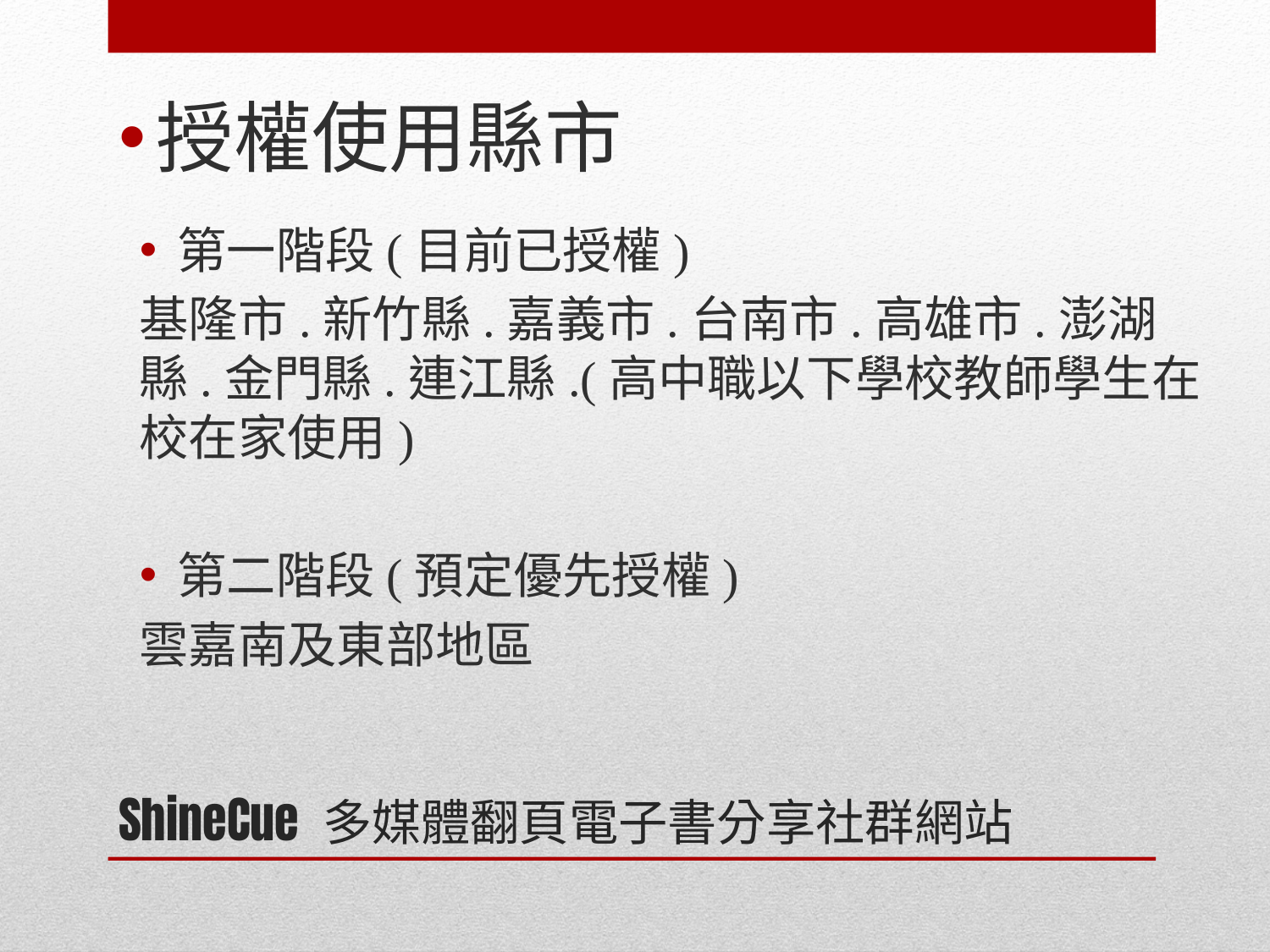

授權使用縣市
第一階段(目前已授權)
基隆市.新竹縣.嘉義市.台南市.高雄市.澎湖縣.金門縣.連江縣.(高中職以下學校教師學生在校在家使用)

第二階段(預定優先授權)
雲嘉南及東部地區
# ShineCue 多媒體翻頁電子書分享社群網站